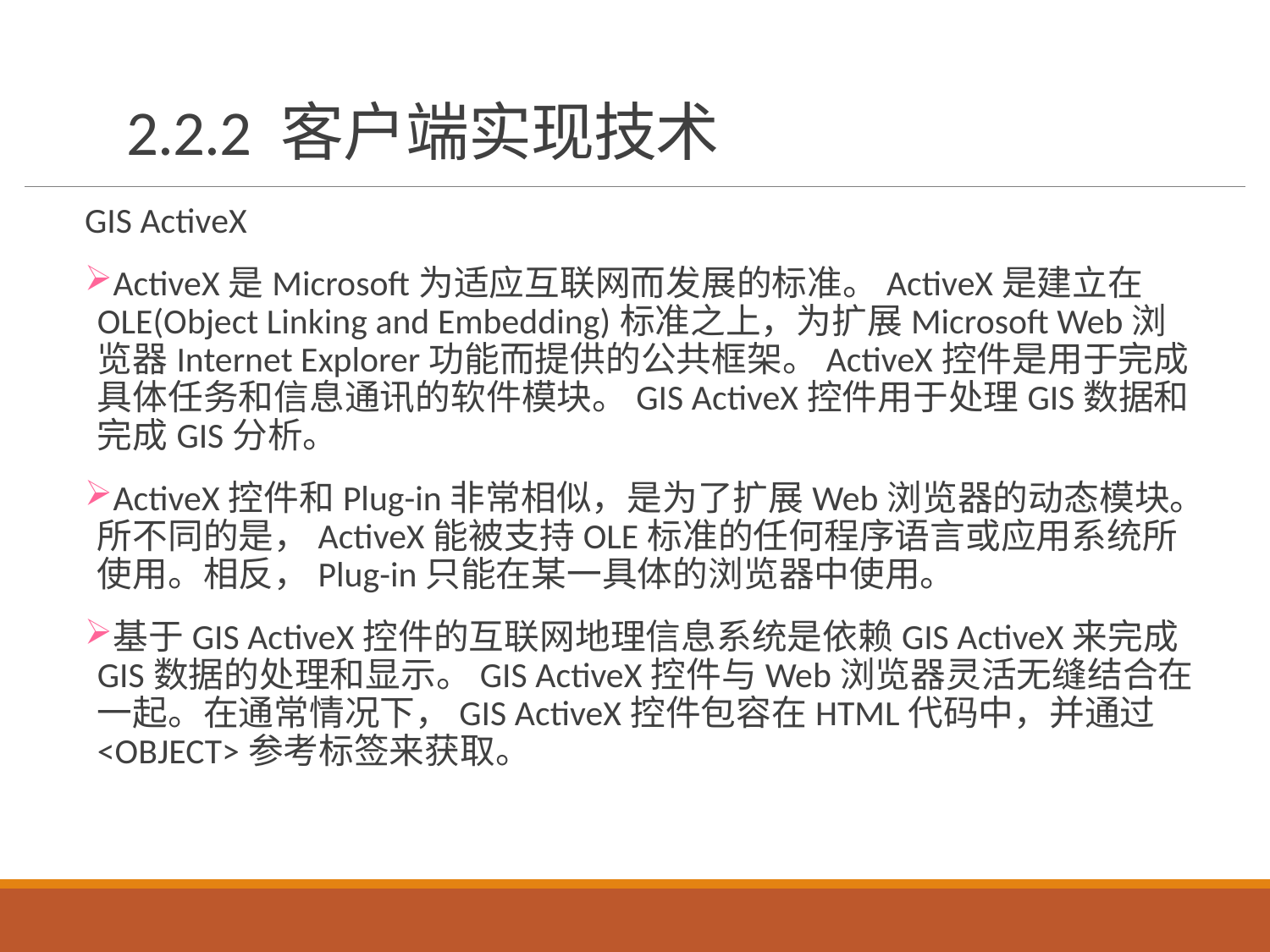

# 2.2.2 客户端实现技术
GIS ActiveX
ActiveX是Microsoft为适应互联网而发展的标准。ActiveX是建立在OLE(Object Linking and Embedding)标准之上，为扩展Microsoft Web浏览器Internet Explorer功能而提供的公共框架。ActiveX控件是用于完成具体任务和信息通讯的软件模块。GIS ActiveX控件用于处理GIS数据和完成GIS分析。
ActiveX控件和Plug-in非常相似，是为了扩展Web浏览器的动态模块。所不同的是，ActiveX能被支持OLE标准的任何程序语言或应用系统所使用。相反，Plug-in只能在某一具体的浏览器中使用。
基于GIS ActiveX控件的互联网地理信息系统是依赖GIS ActiveX来完成GIS数据的处理和显示。GIS ActiveX控件与Web浏览器灵活无缝结合在一起。在通常情况下，GIS ActiveX控件包容在HTML代码中，并通过<OBJECT>参考标签来获取。